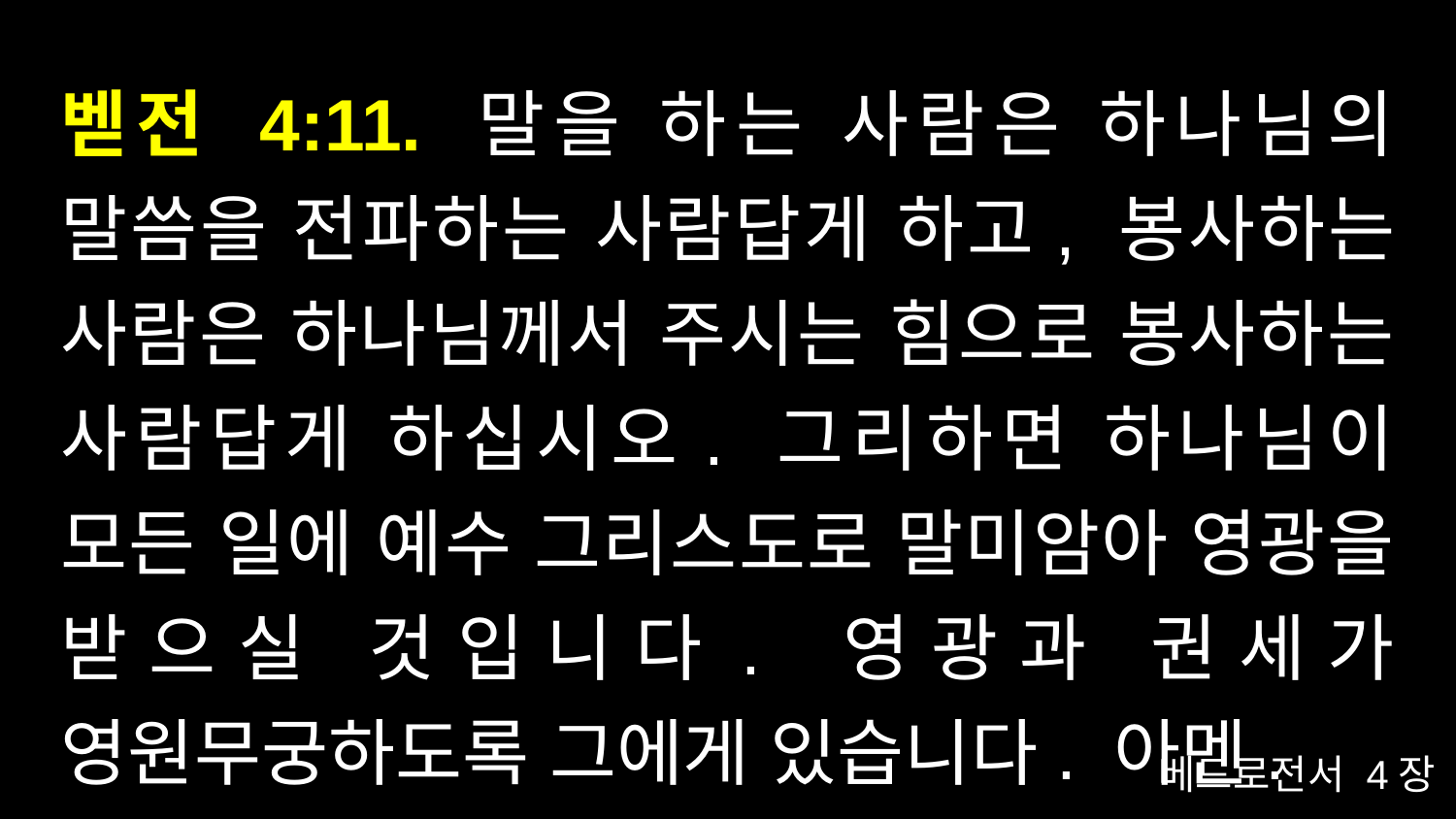

# 벧전 4:11. 말을 하는 사람은 하나님의 말씀을 전파하는 사람답게 하고, 봉사하는 사람은 하나님께서 주시는 힘으로 봉사하는 사람답게 하십시오. 그리하면 하나님이 모든 일에 예수 그리스도로 말미암아 영광을 받으실 것입니다. 영광과 권세가 영원무궁하도록 그에게 있습니다. 아멘.
베드로전서 4장